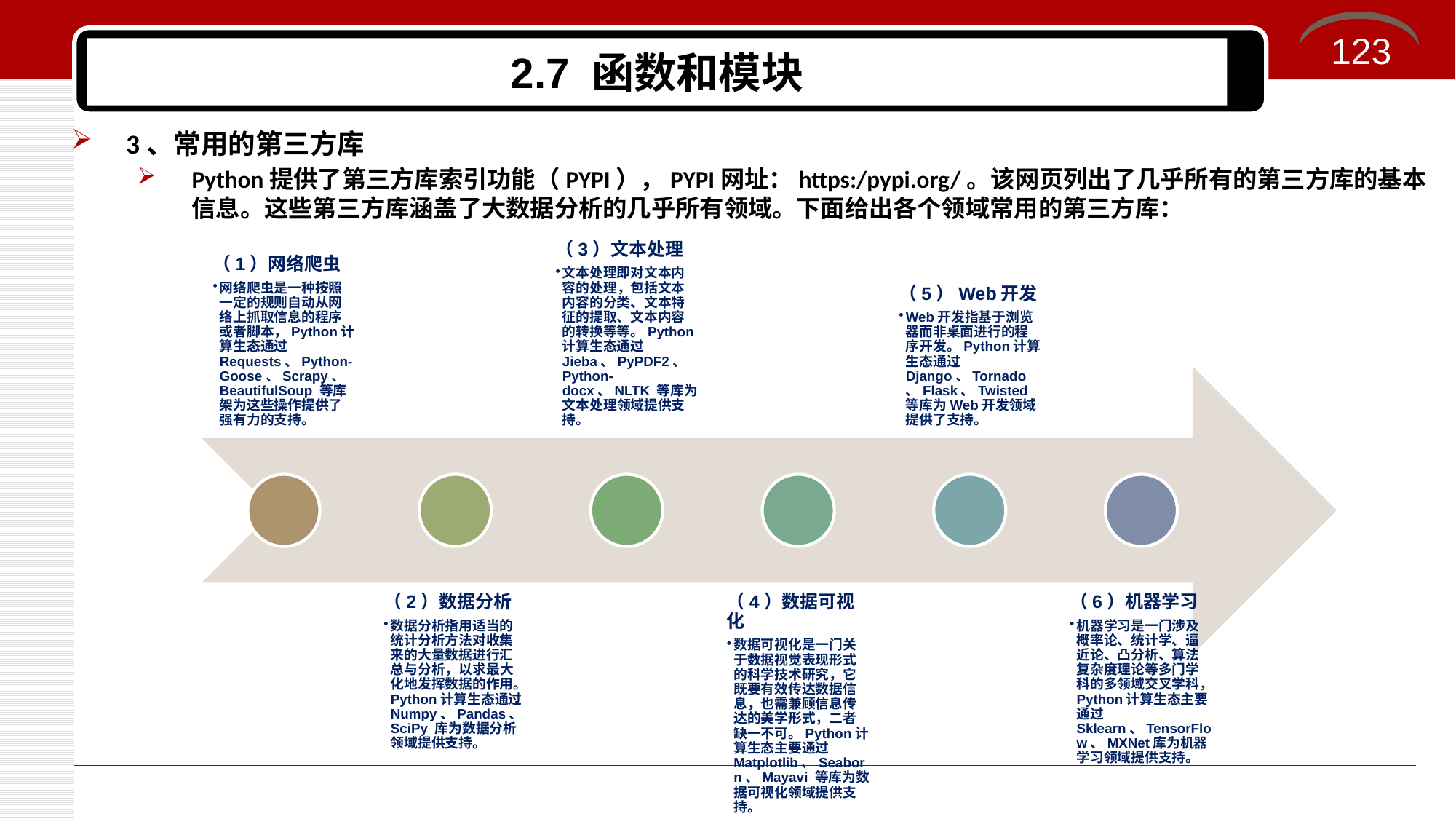

123
# 2.7 函数和模块
3、常用的第三方库
Python提供了第三方库索引功能（PYPI），PYPI网址：https:/pypi.org/。该网页列出了几乎所有的第三方库的基本信息。这些第三方库涵盖了大数据分析的几乎所有领域。下面给出各个领域常用的第三方库：

（1）网络爬虫
网络爬虫是一种按照一定的规则自动从网络上抓取信息的程序或者脚本，Python计算生态通过Requests、Python-Goose、Scrapy、BeautifulSoup 等库架为这些操作提供了强有力的支持。
（2）数据分析
数据分析指用适当的统计分析方法对收集来的大量数据进行汇总与分析，以求最大化地发挥数据的作用。Python计算生态通过Numpy、Pandas、SciPy 库为数据分析领域提供支持。
（3）文本处理
文本处理即对文本内容的处理，包括文本内容的分类、文本特征的提取、文本内容的转换等等。Python计算生态通过Jieba、PyPDF2、Python-docx、NLTK 等库为文本处理领域提供支持。
（4）数据可视化
数据可视化是一门关于数据视觉表现形式的科学技术研究，它既要有效传达数据信息，也需兼顾信息传达的美学形式，二者缺一不可。Python计算生态主要通过Matplotlib、Seaborn、Mayavi 等库为数据可视化领域提供支持。
（5）Web开发
Web开发指基于浏览器而非桌面进行的程序开发。Python计算生态通过Django、Tornado、Flask、Twisted等库为Web开发领域提供了支持。
（6）机器学习
机器学习是一门涉及概率论、统计学、逼近论、凸分析、算法复杂度理论等多门学科的多领域交叉学科，Python计算生态主要通过Sklearn、TensorFlow、MXNet库为机器学习领域提供支持。